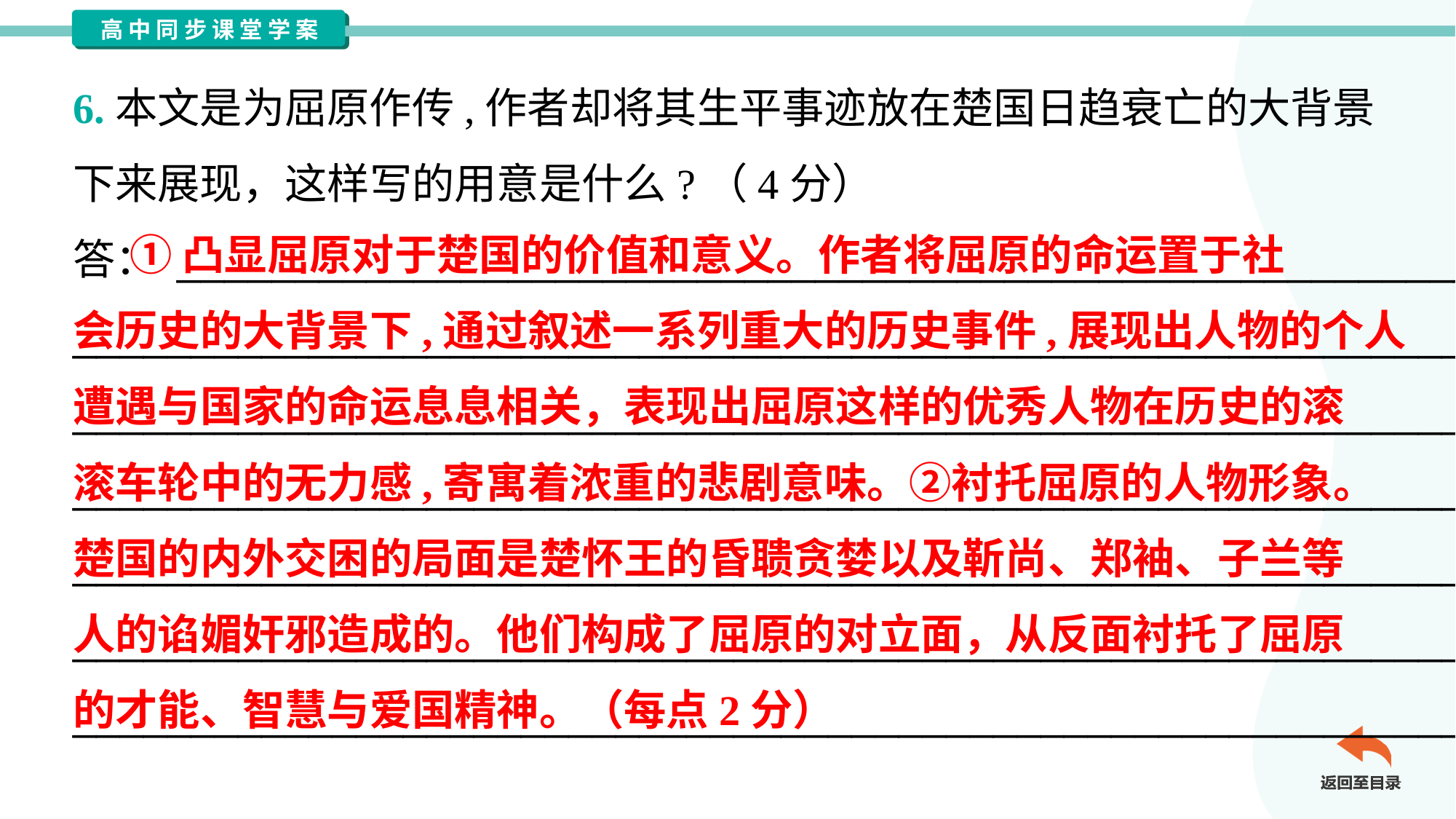

6.本文是为屈原作传,作者却将其生平事迹放在楚国日趋衰亡的大背景
下来展现，这样写的用意是什么?（4分）
答： ________________________________________________________
_____________________________________________________________
_____________________________________________________________
_____________________________________________________________
_____________________________________________________________
_____________________________________________________________
_____________________________________________________________
      ①凸显屈原对于楚国的价值和意义。作者将屈原的命运置于社
会历史的大背景下,通过叙述一系列重大的历史事件,展现出人物的个人
遭遇与国家的命运息息相关，表现出屈原这样的优秀人物在历史的滚
滚车轮中的无力感,寄寓着浓重的悲剧意味。②衬托屈原的人物形象。
楚国的内外交困的局面是楚怀王的昏聩贪婪以及靳尚、郑袖、子兰等
人的谄媚奸邪造成的。他们构成了屈原的对立面，从反面衬托了屈原
的才能、智慧与爱国精神。（每点2分）